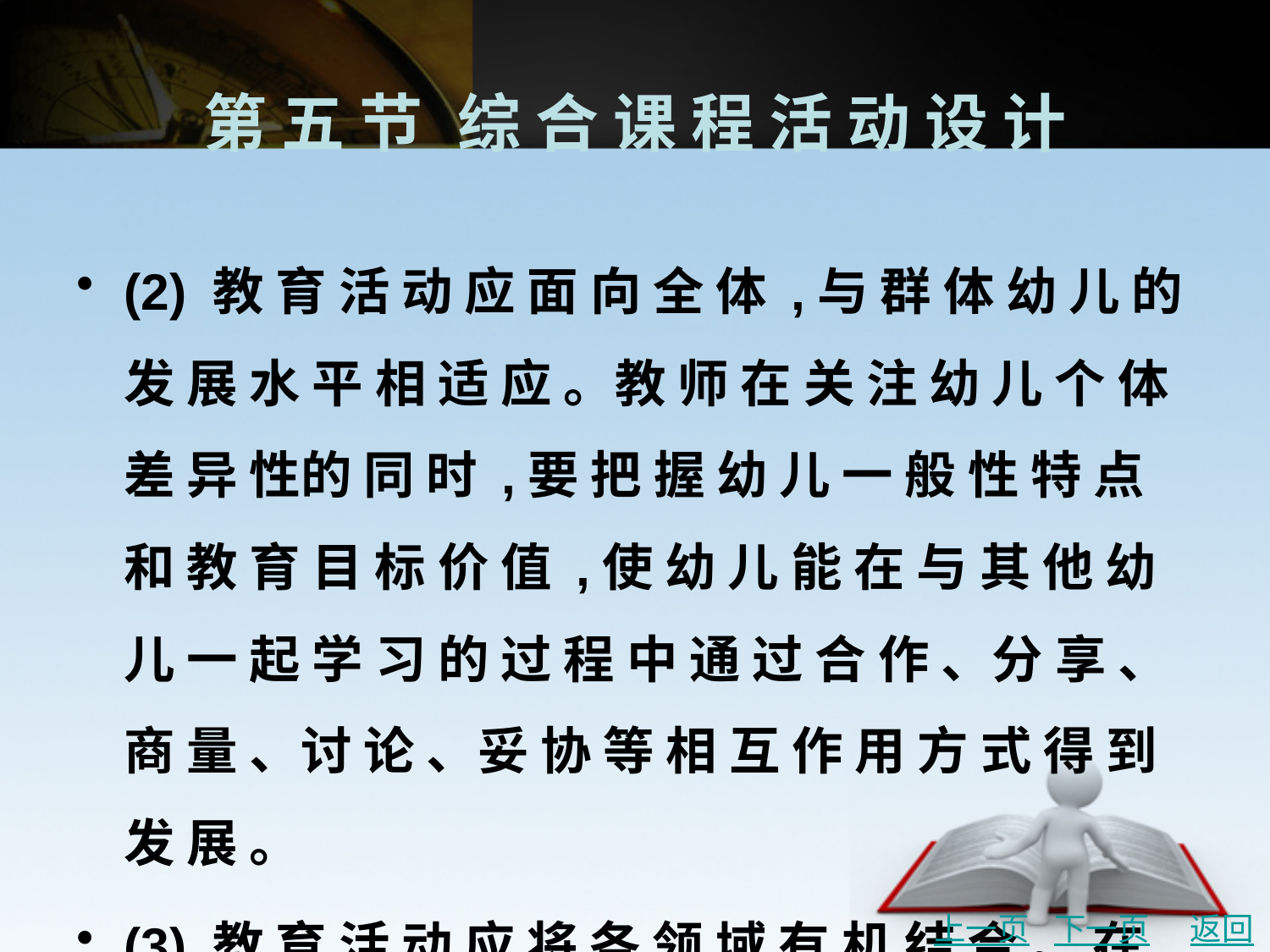

# 第 五 节	综 合 课 程 活 动 设 计
(2) 教 育 活 动 应 面 向 全 体 ,与 群 体 幼 儿 的 发 展 水 平 相 适 应 。教 师 在 关 注 幼 儿 个 体 差 异 性的 同 时 ,要 把 握 幼 儿 一 般 性 特 点 和 教 育 目 标 价 值 ,使 幼 儿 能 在 与 其 他 幼 儿 一 起 学 习 的 过 程 中 通 过 合 作 、分 享 、商 量 、讨 论 、妥 协 等 相 互 作 用 方 式 得 到 发 展 。
(3) 教 育 活 动 应 将 各 领 域 有 机 结 合 。 在 综 合 课 程 教 育 活 动 的 设 计 中 , 教 师 应 注 重 将不 同 领 域 的 内 容 、 不 同 的 学 习 方 式 有 机 融 合 , 将 各 领 域 内 容 相 互 渗 透 , 并 使 其 成 为 一 个 相 互 关 联 的 完 整 体 系 。
上一页
下一页
返回